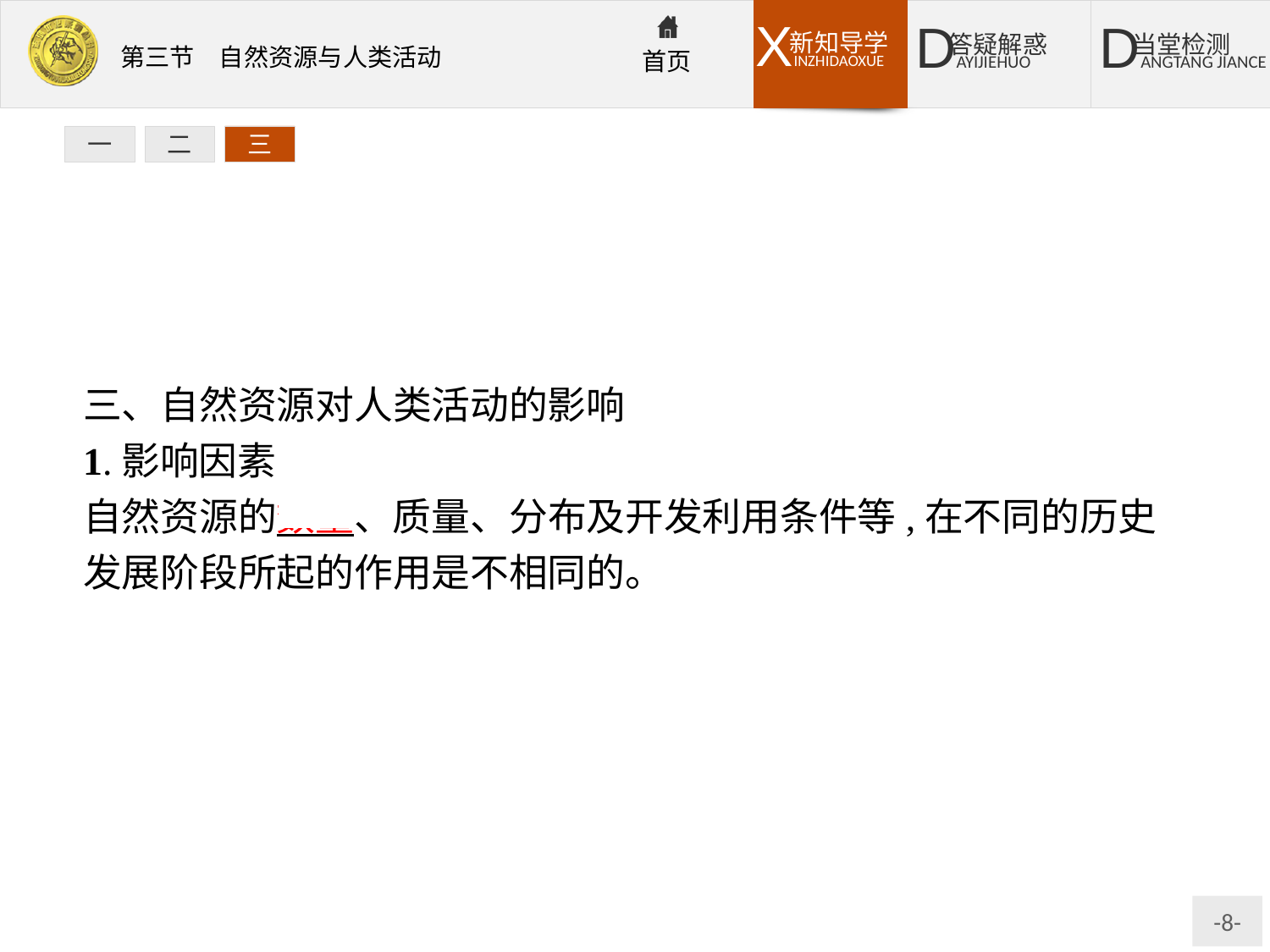

一
二
三
三、自然资源对人类活动的影响
1.影响因素
自然资源的数量、质量、分布及开发利用条件等,在不同的历史发展阶段所起的作用是不相同的。